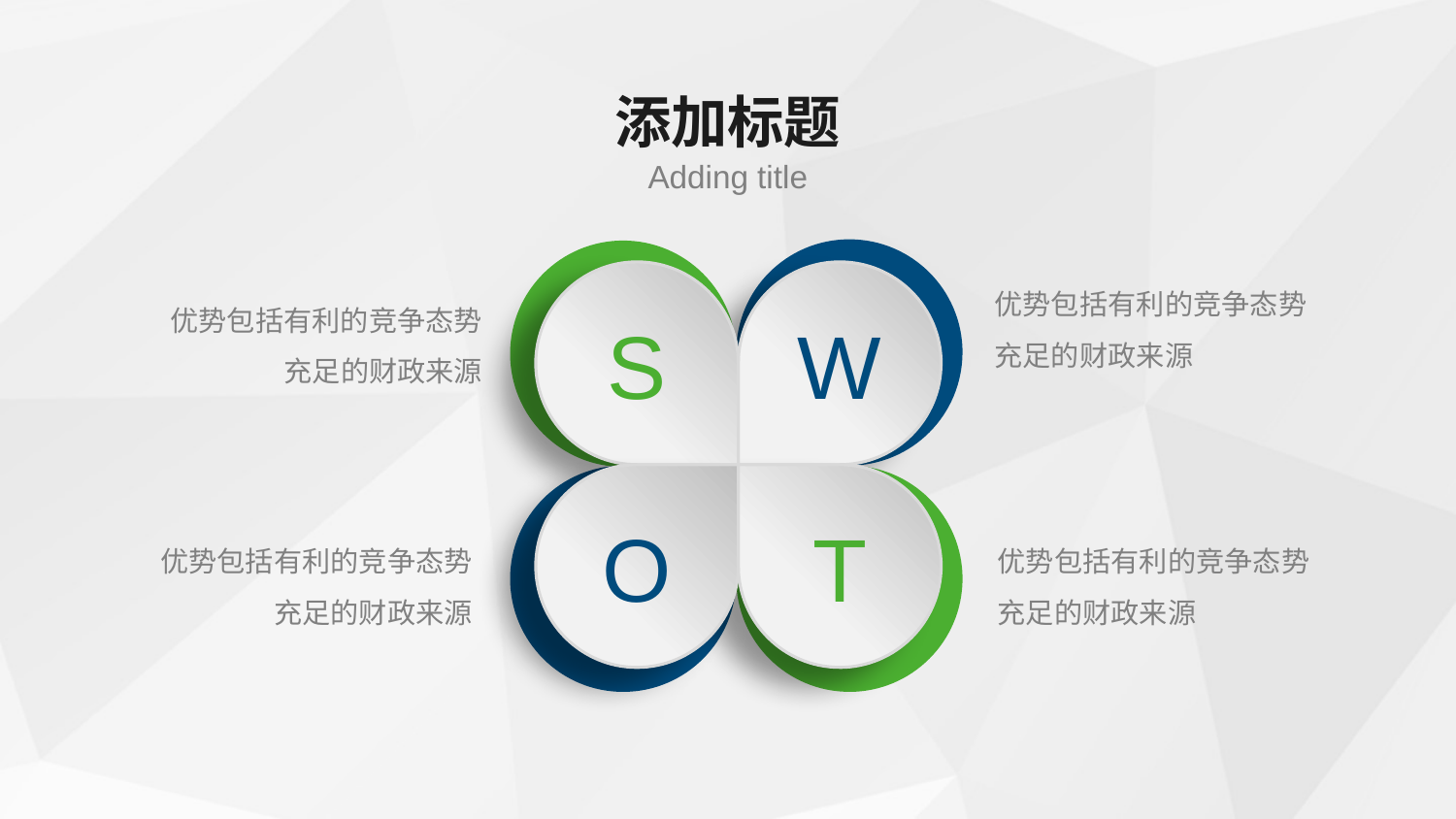

添加标题
Adding title

S
W
优势包括有利的竞争态势
充足的财政来源
优势包括有利的竞争态势
充足的财政来源
O
T
优势包括有利的竞争态势
充足的财政来源
优势包括有利的竞争态势
充足的财政来源